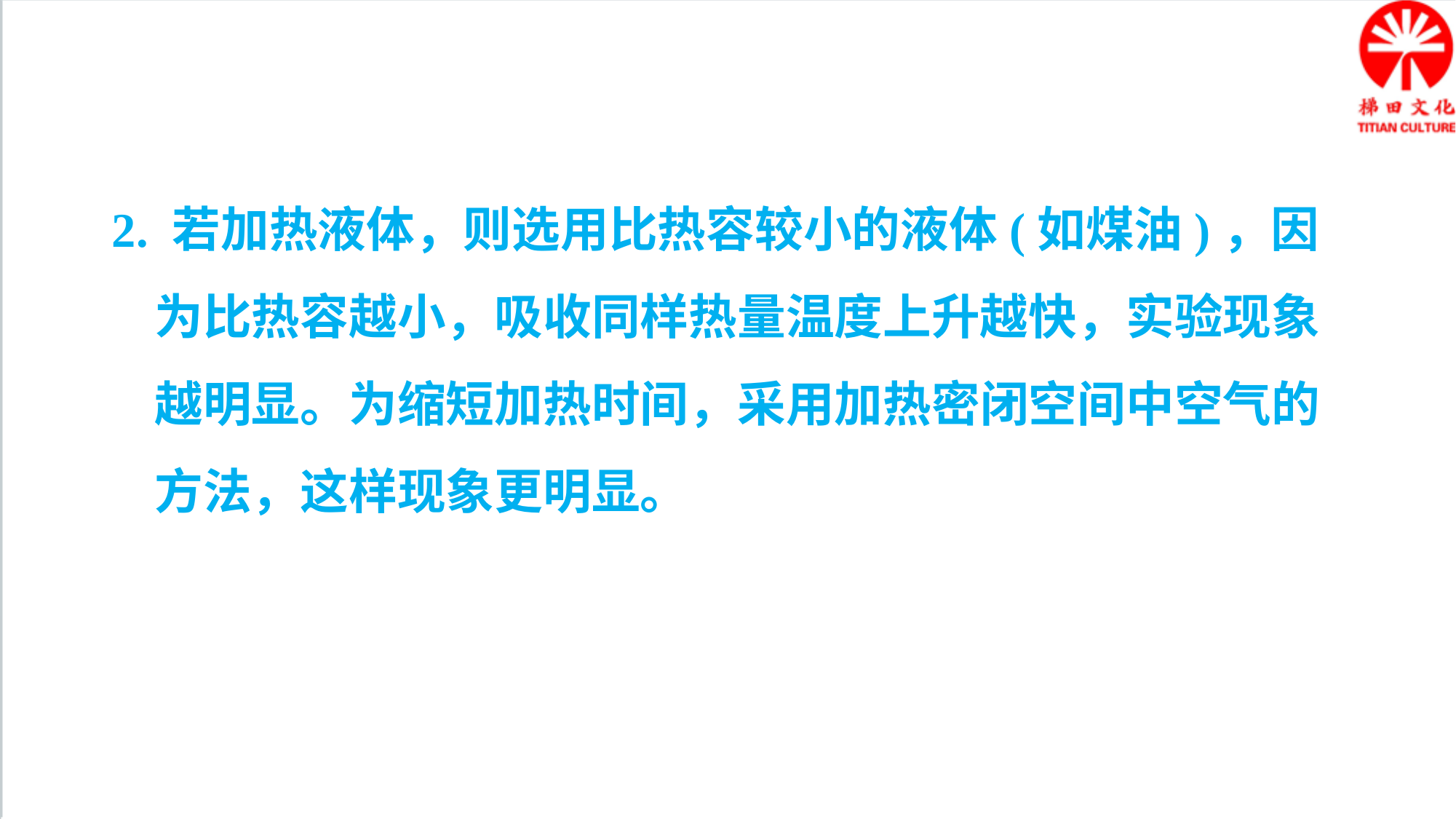

2. 若加热液体，则选用比热容较小的液体(如煤油)，因为比热容越小，吸收同样热量温度上升越快，实验现象越明显。为缩短加热时间，采用加热密闭空间中空气的方法，这样现象更明显。